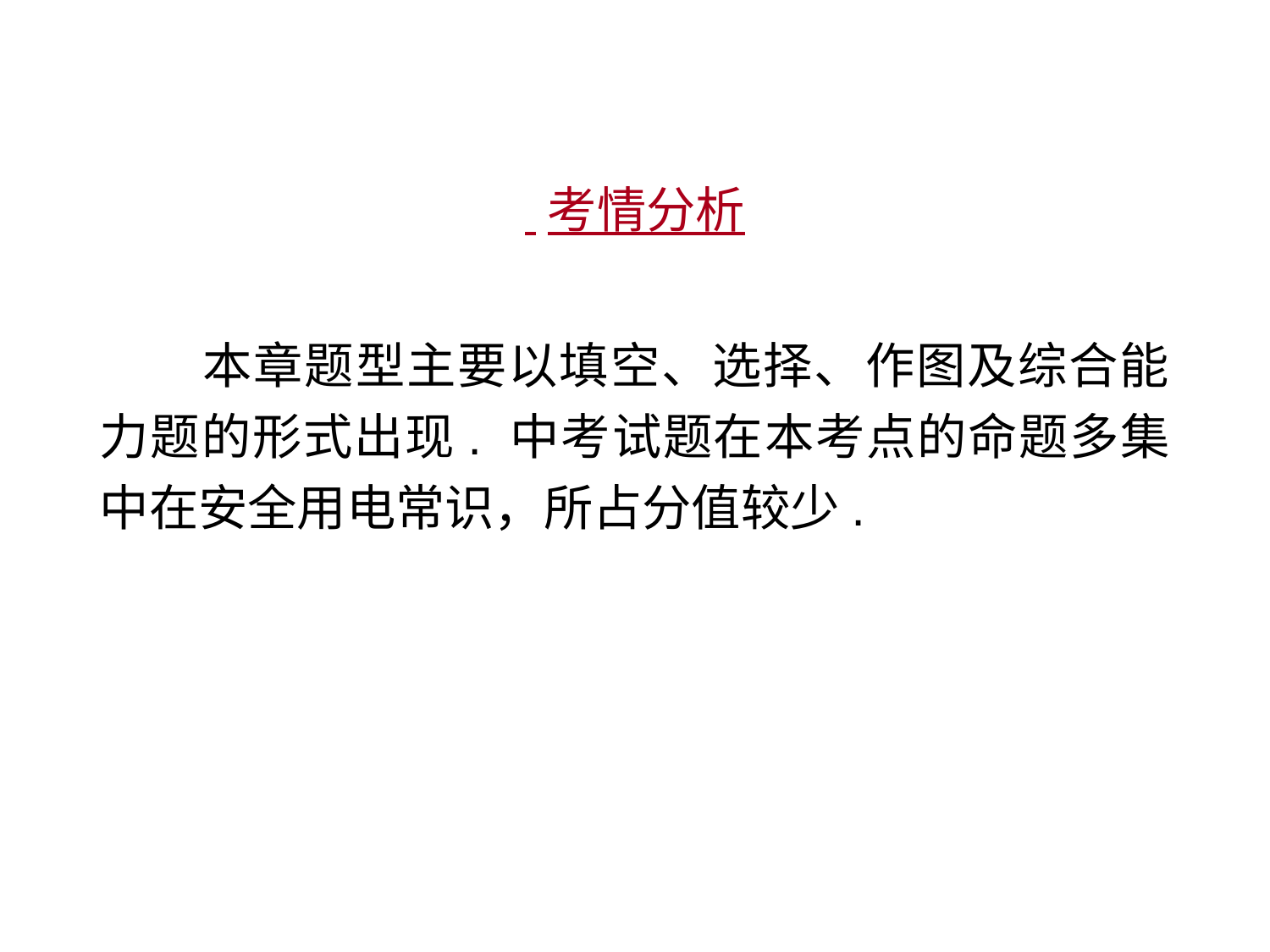

考情分析
本章题型主要以填空、选择、作图及综合能力题的形式出现. 中考试题在本考点的命题多集中在安全用电常识，所占分值较少.